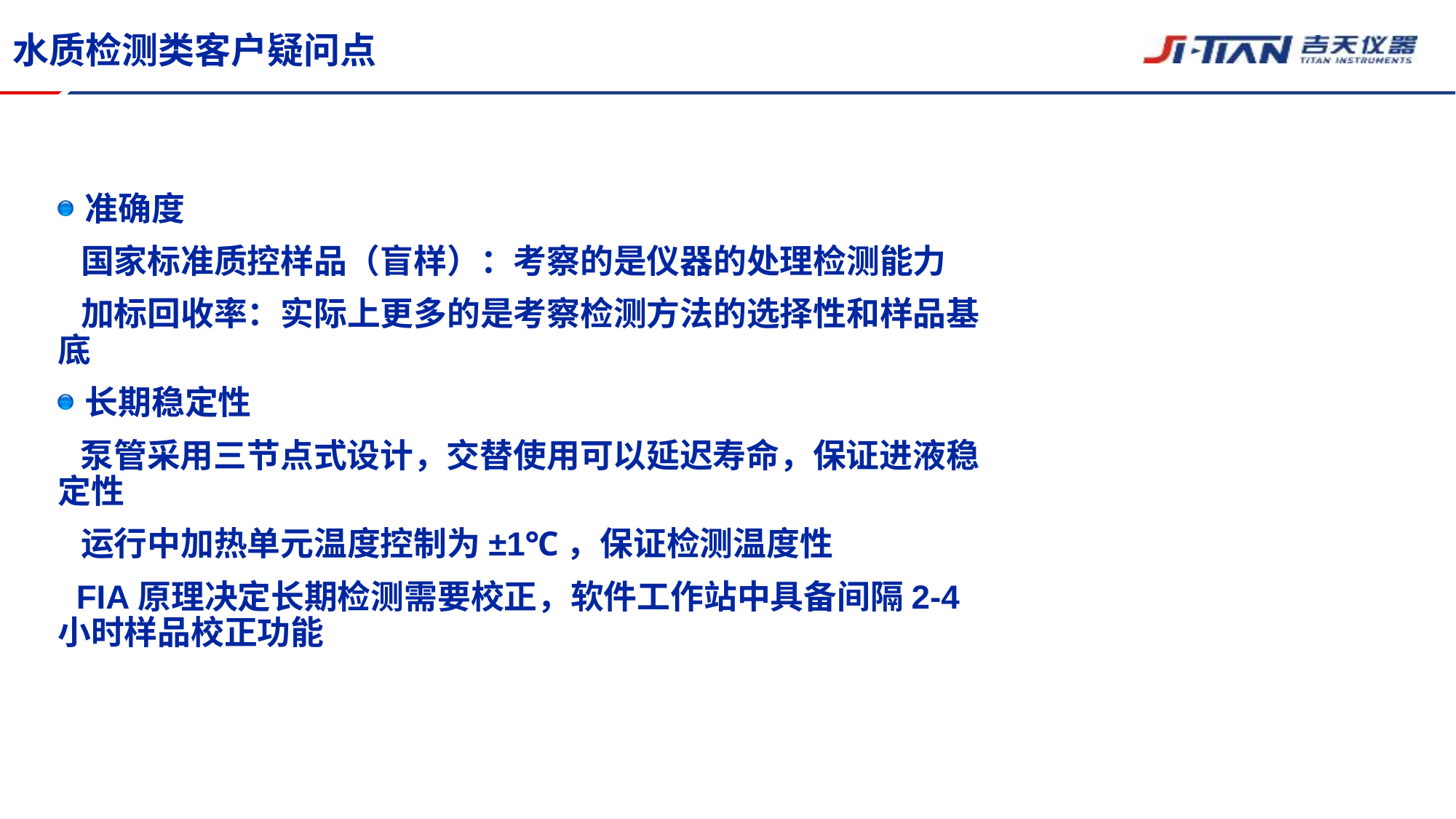

# 水质检测类客户疑问点
准确度
  国家标准质控样品（盲样）：考察的是仪器的处理检测能力
  加标回收率：实际上更多的是考察检测方法的选择性和样品基底
长期稳定性
  泵管采用三节点式设计，交替使用可以延迟寿命，保证进液稳定性
  运行中加热单元温度控制为±1℃，保证检测温度性
  FIA原理决定长期检测需要校正，软件工作站中具备间隔2-4小时样品校正功能